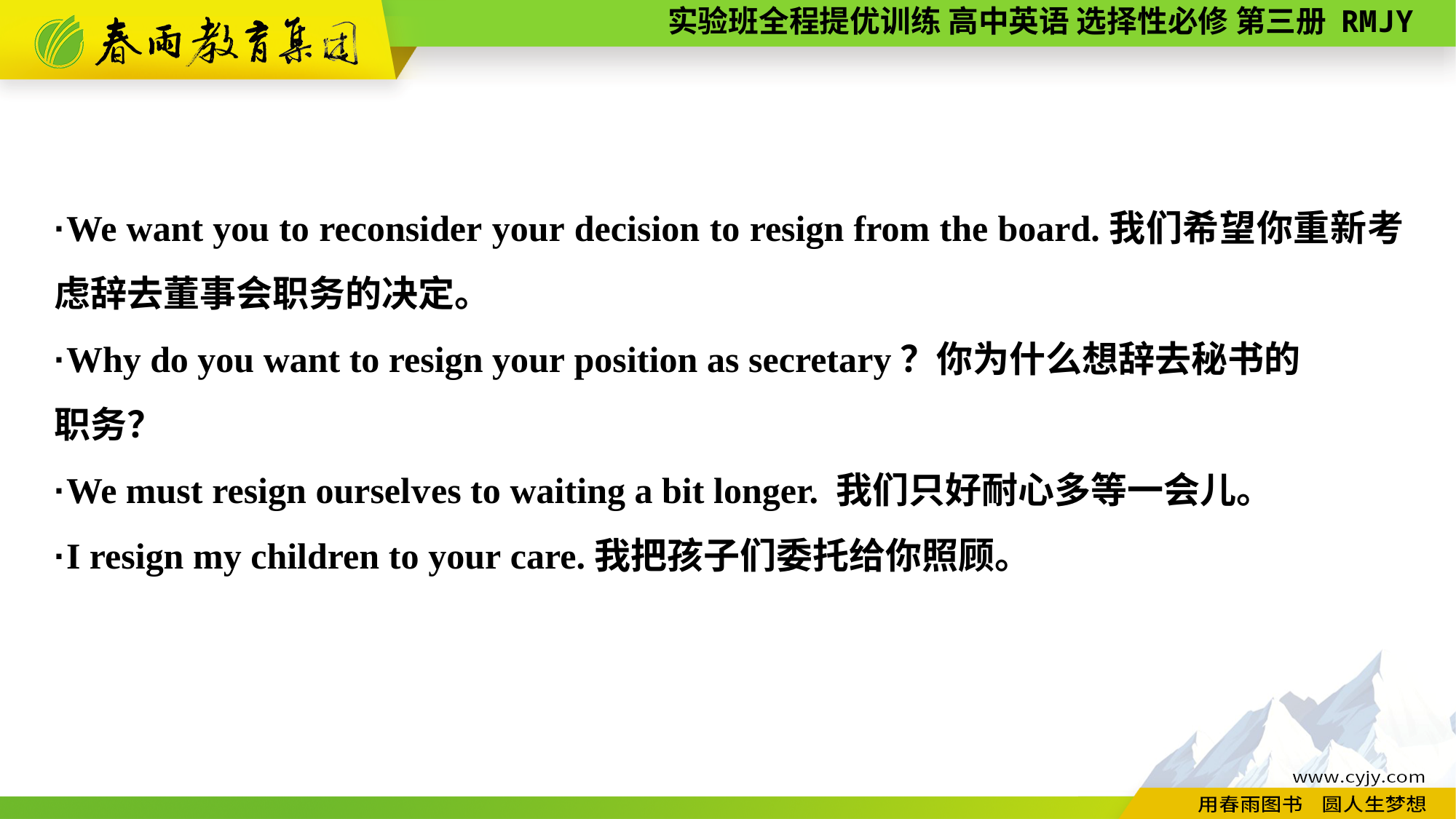

·We want you to reconsider your decision to resign from the board.我们希望你重新考虑辞去董事会职务的决定。
·Why do you want to resign your position as secretary？你为什么想辞去秘书的
职务？
·We must resign ourselves to waiting a bit longer. 我们只好耐心多等一会儿。
·I resign my children to your care.我把孩子们委托给你照顾。